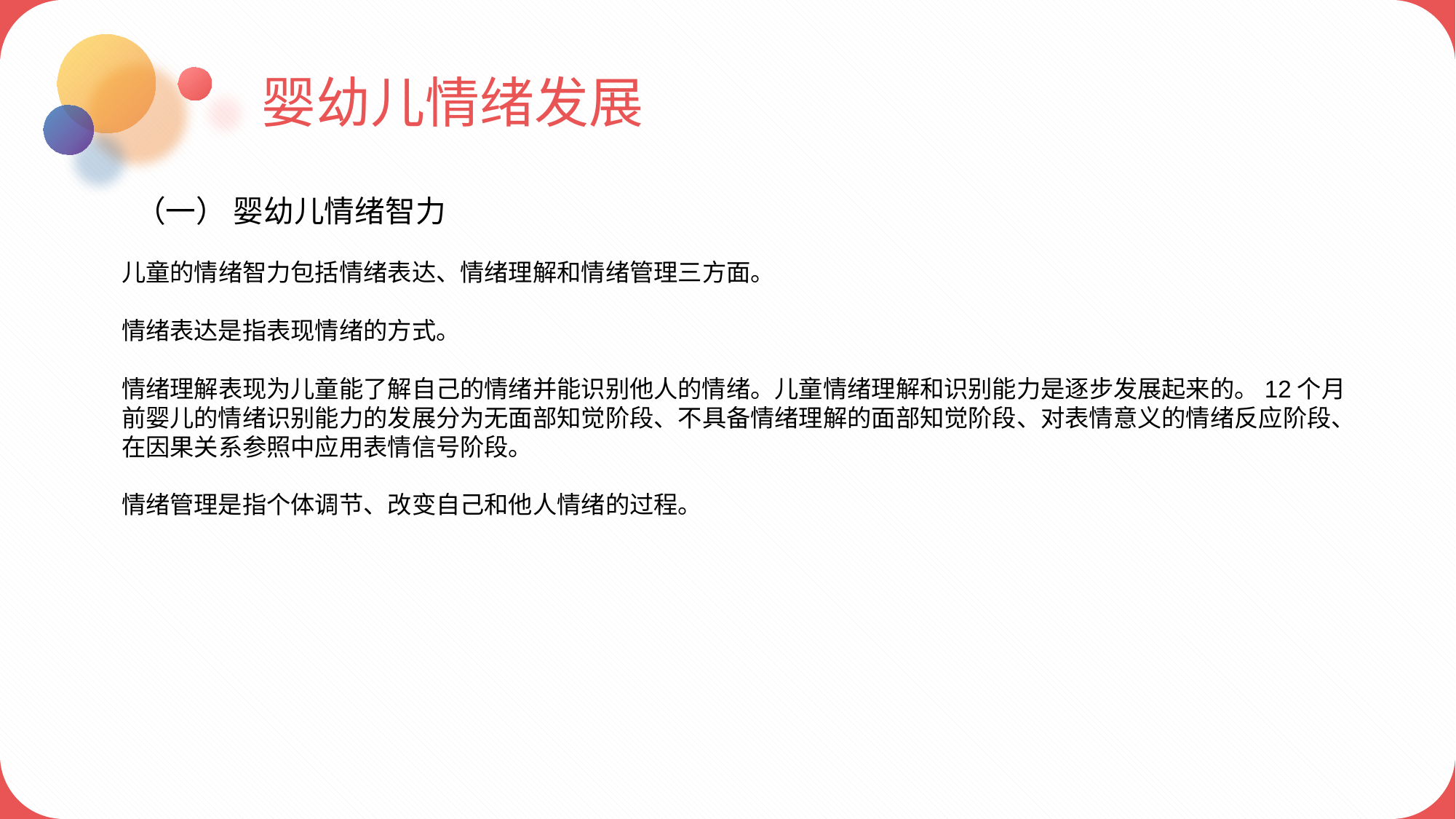

婴幼儿情绪发展
 （一） 婴幼儿情绪智力

儿童的情绪智力包括情绪表达、情绪理解和情绪管理三方面。

情绪表达是指表现情绪的方式。

情绪理解表现为儿童能了解自己的情绪并能识别他人的情绪。儿童情绪理解和识别能力是逐步发展起来的。12个月前婴儿的情绪识别能力的发展分为无面部知觉阶段、不具备情绪理解的面部知觉阶段、对表情意义的情绪反应阶段、在因果关系参照中应用表情信号阶段。

情绪管理是指个体调节、改变自己和他人情绪的过程。